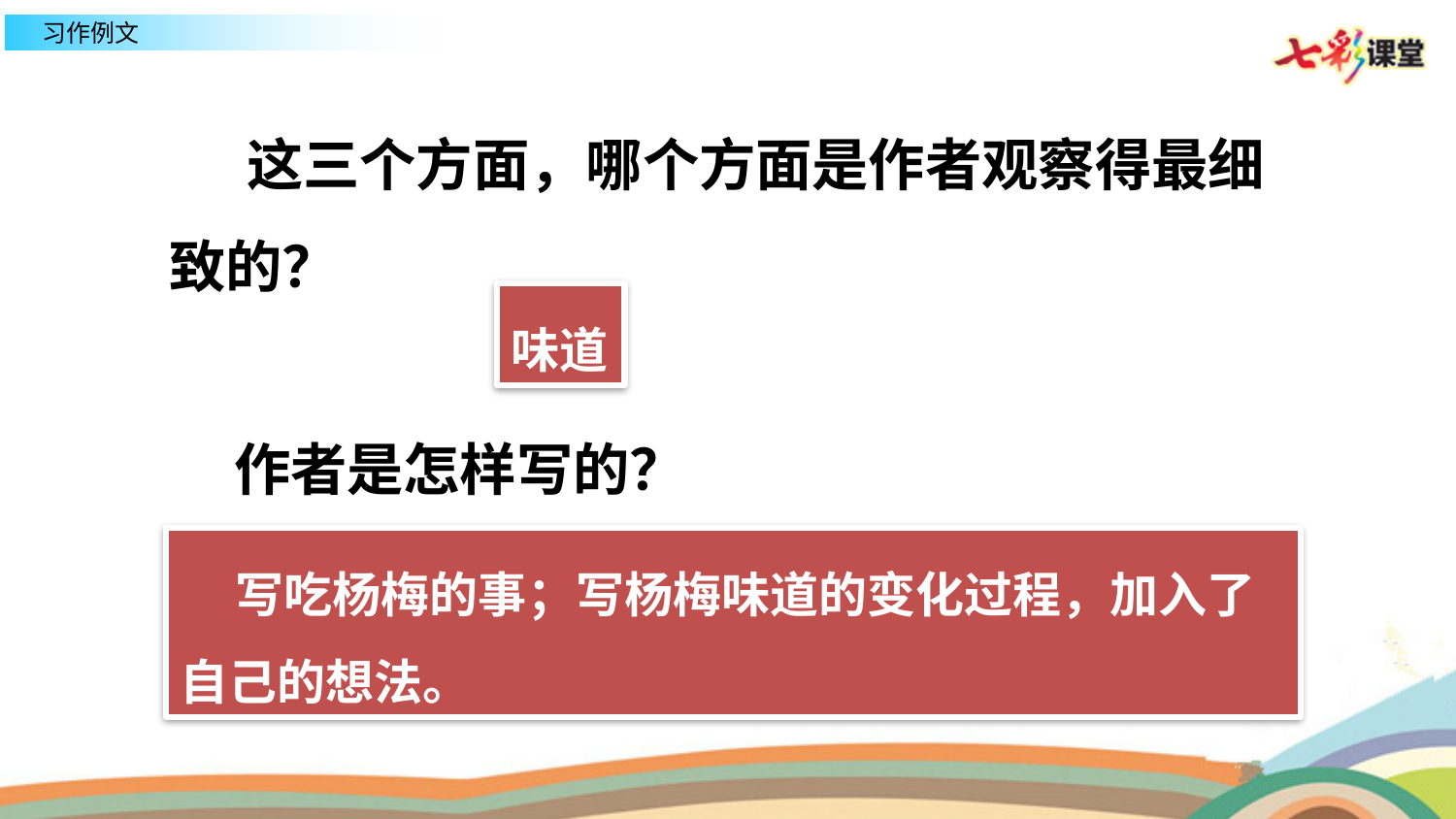

这三个方面，哪个方面是作者观察得最细致的？

    作者是怎样写的？
味道
    写吃杨梅的事；写杨梅味道的变化过程，加入了自己的想法。